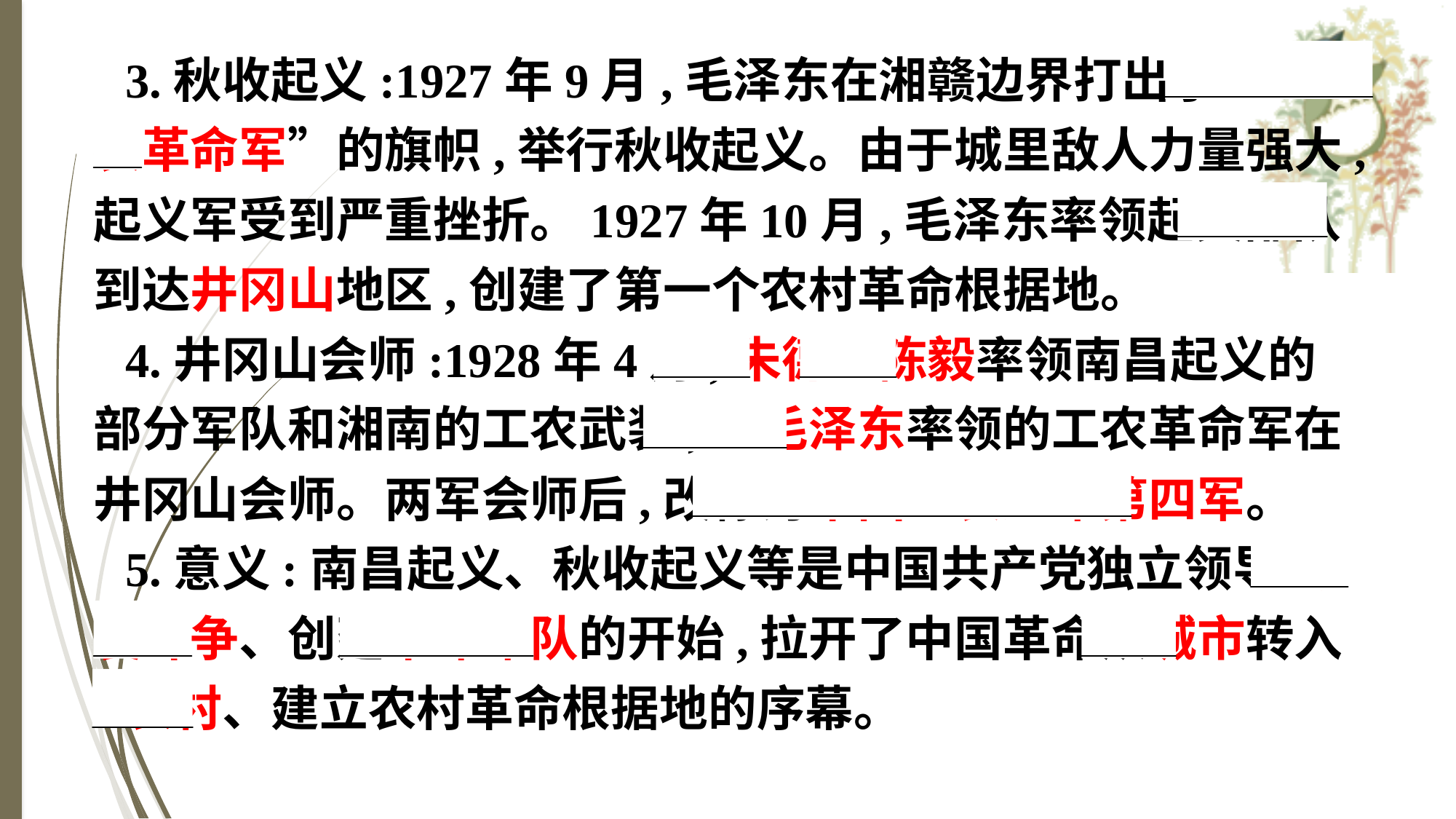

3.秋收起义:1927年9月,毛泽东在湘赣边界打出了“工农革命军”的旗帜,举行秋收起义。由于城里敌人力量强大,起义军受到严重挫折。1927年10月,毛泽东率领起义部队到达井冈山地区,创建了第一个农村革命根据地。
4.井冈山会师:1928年4月,朱德、陈毅率领南昌起义的部分军队和湘南的工农武装,与毛泽东率领的工农革命军在井冈山会师。两军会师后,改称为中国工农红军第四军。
5.意义:南昌起义、秋收起义等是中国共产党独立领导武装斗争、创建革命军队的开始,拉开了中国革命从城市转入
农村、建立农村革命根据地的序幕。